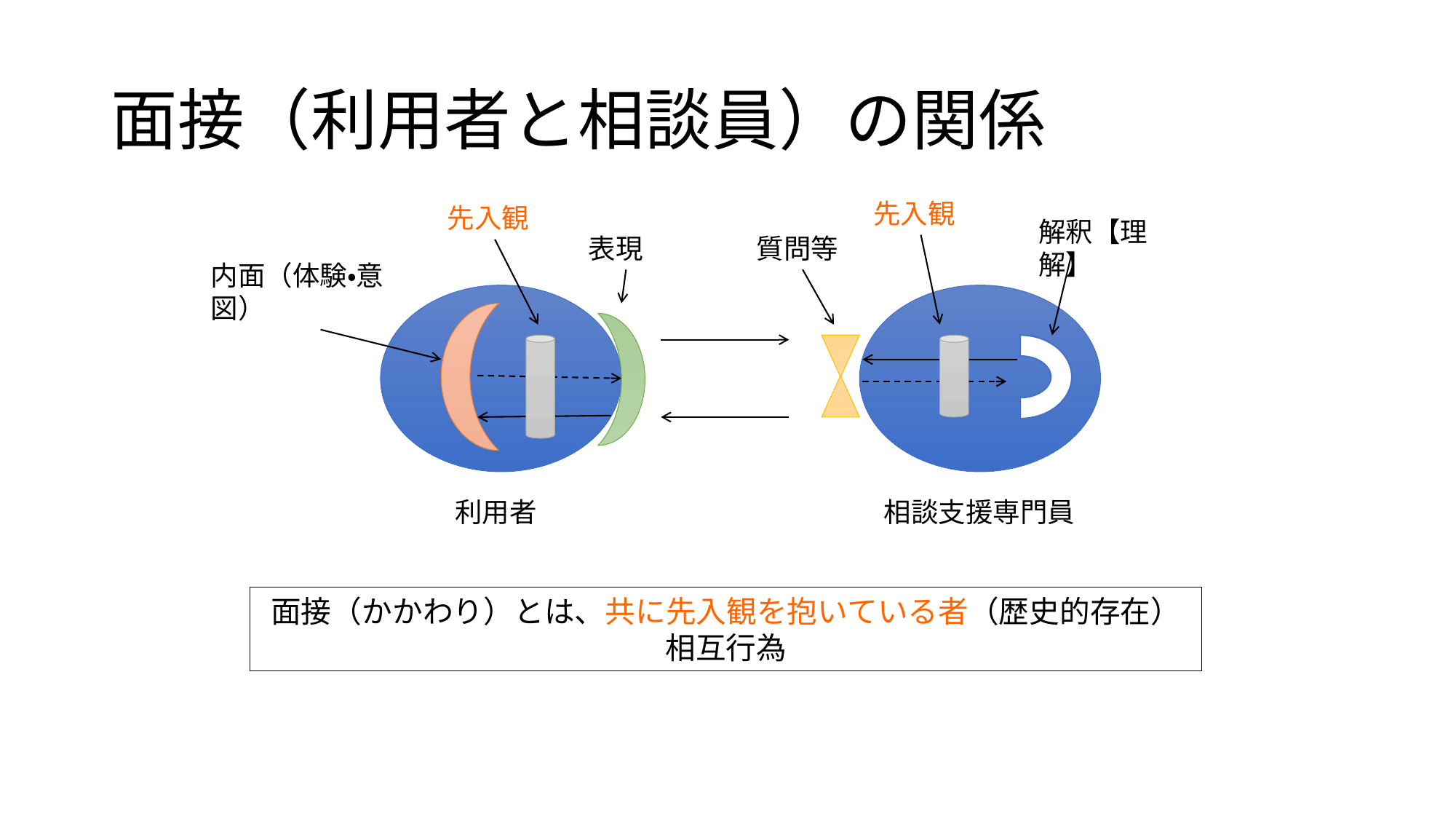

# 面接（利用者と相談員）の関係
先入観
先入観
解釈【理解】
表現
質問等
内面（体験・意図）

利用者
相談支援専門員
面接（かかわり）とは、共に先入観を抱いている者（歴史的存在）相互行為